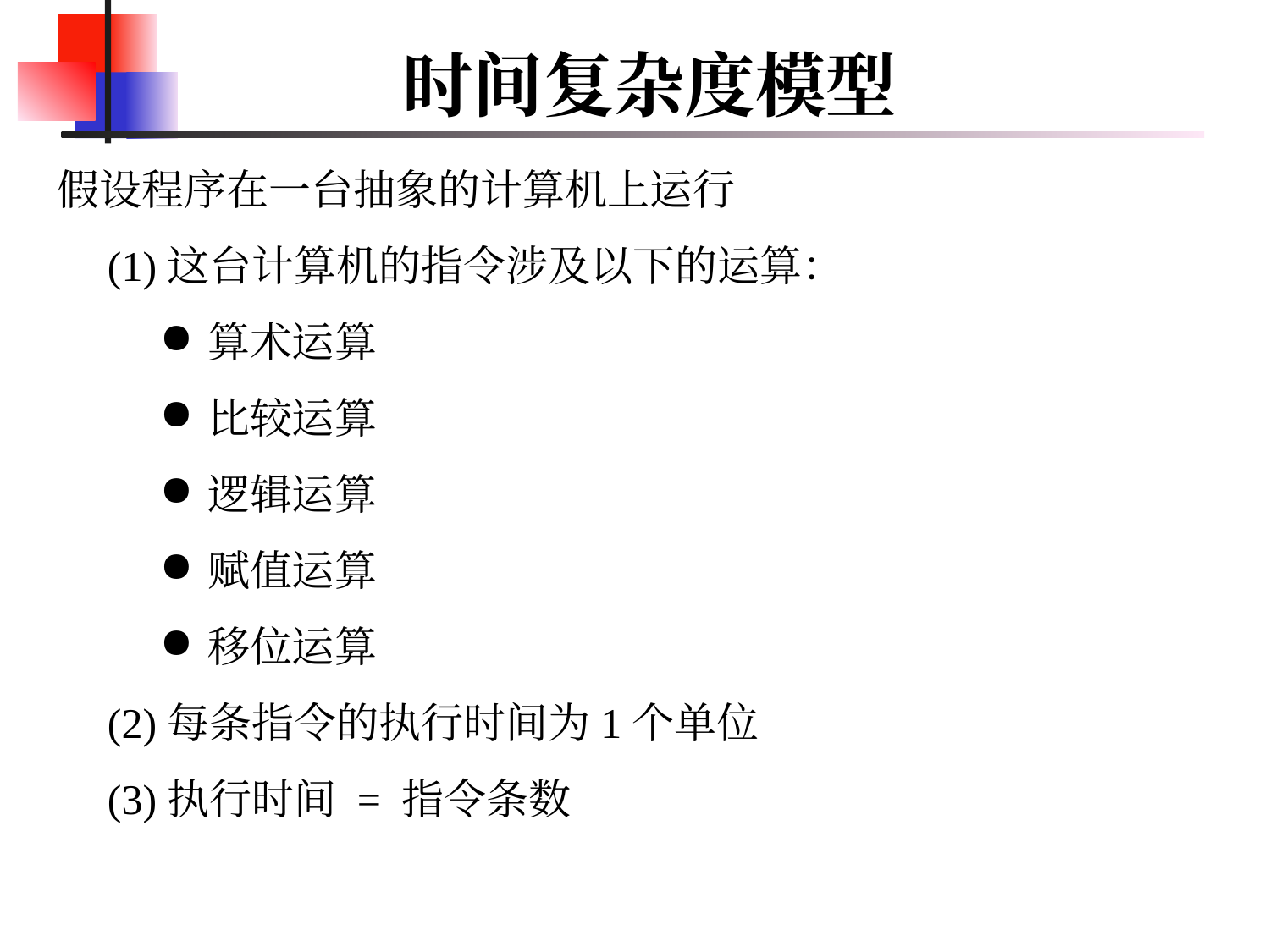

# 时间复杂度模型
假设程序在一台抽象的计算机上运行
(1)这台计算机的指令涉及以下的运算：
算术运算
比较运算
逻辑运算
赋值运算
移位运算
(2)每条指令的执行时间为1个单位
(3)执行时间 = 指令条数